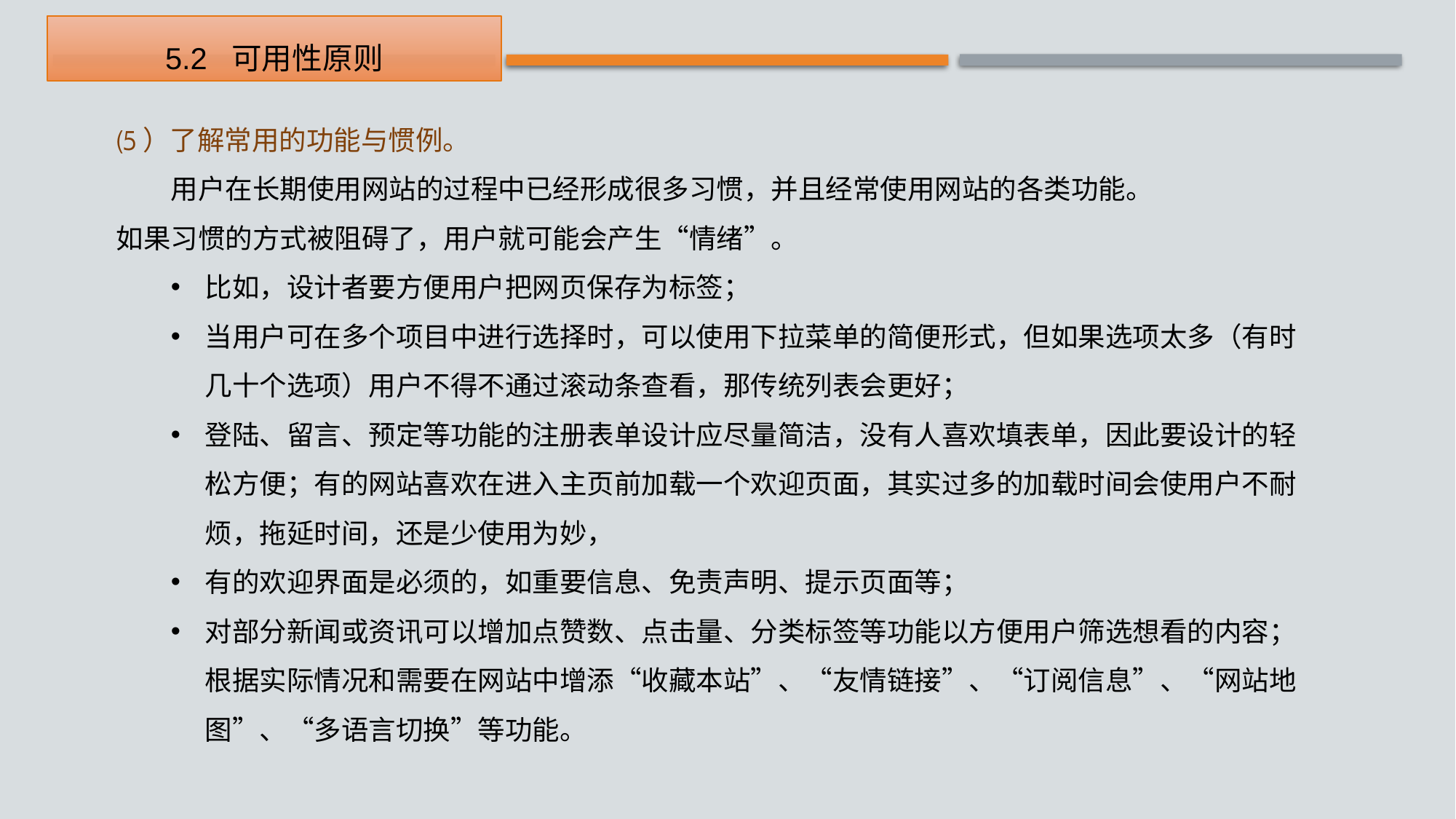

5.2  可用性原则
(5）了解常用的功能与惯例。
　　用户在长期使用网站的过程中已经形成很多习惯，并且经常使用网站的各类功能。
如果习惯的方式被阻碍了，用户就可能会产生“情绪”。
比如，设计者要方便用户把网页保存为标签；
当用户可在多个项目中进行选择时，可以使用下拉菜单的简便形式，但如果选项太多（有时几十个选项）用户不得不通过滚动条查看，那传统列表会更好；
登陆、留言、预定等功能的注册表单设计应尽量简洁，没有人喜欢填表单，因此要设计的轻松方便；有的网站喜欢在进入主页前加载一个欢迎页面，其实过多的加载时间会使用户不耐烦，拖延时间，还是少使用为妙，
有的欢迎界面是必须的，如重要信息、免责声明、提示页面等；
对部分新闻或资讯可以增加点赞数、点击量、分类标签等功能以方便用户筛选想看的内容；根据实际情况和需要在网站中增添“收藏本站”、“友情链接”、“订阅信息”、“网站地图”、“多语言切换”等功能。